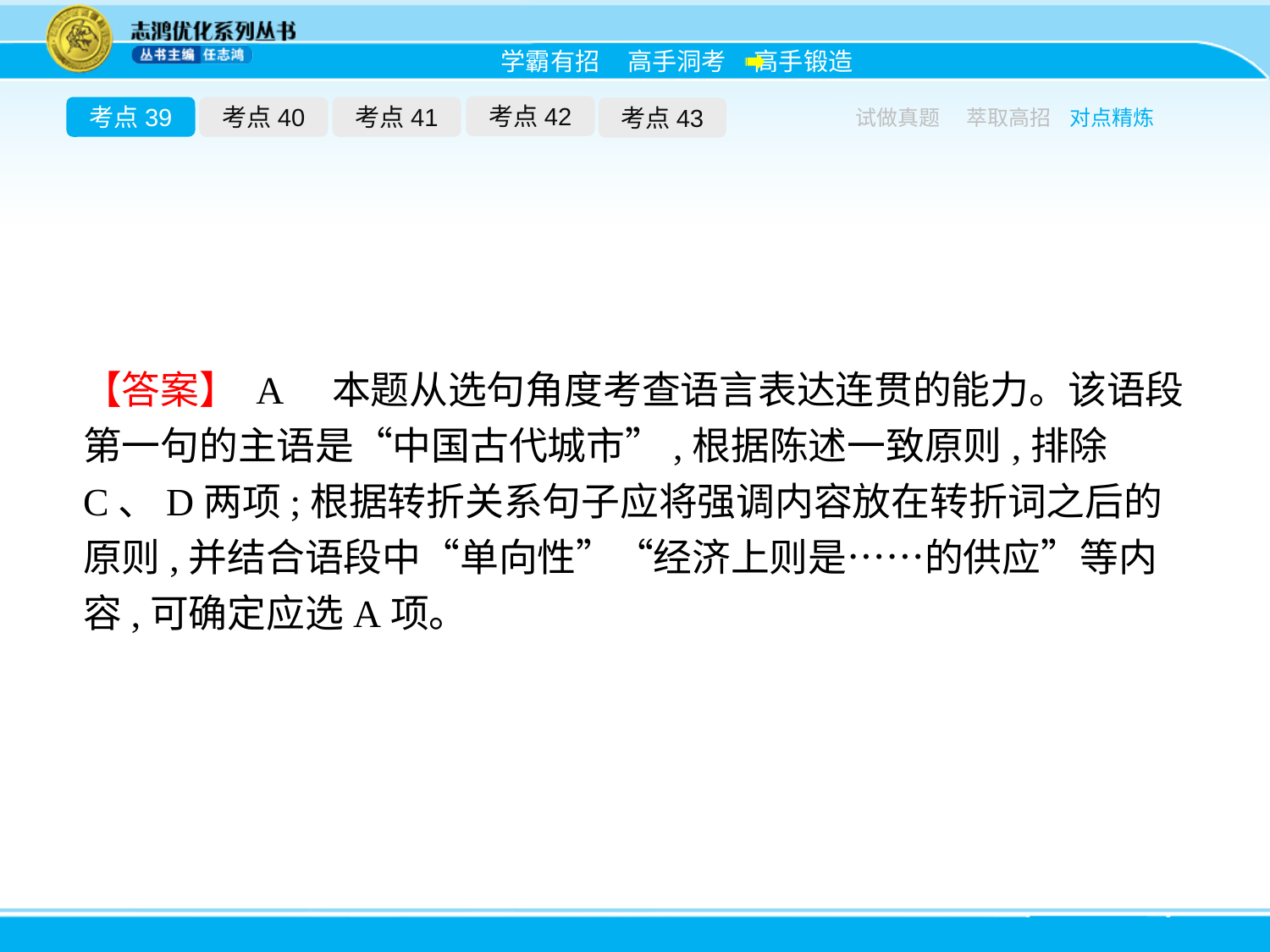

考点42
考点39
考点40
考点41
考点43
试做真题
萃取高招
对点精炼
【答案】 A　本题从选句角度考查语言表达连贯的能力。该语段第一句的主语是“中国古代城市”,根据陈述一致原则,排除C、D两项;根据转折关系句子应将强调内容放在转折词之后的原则,并结合语段中“单向性”“经济上则是……的供应”等内容,可确定应选A项。